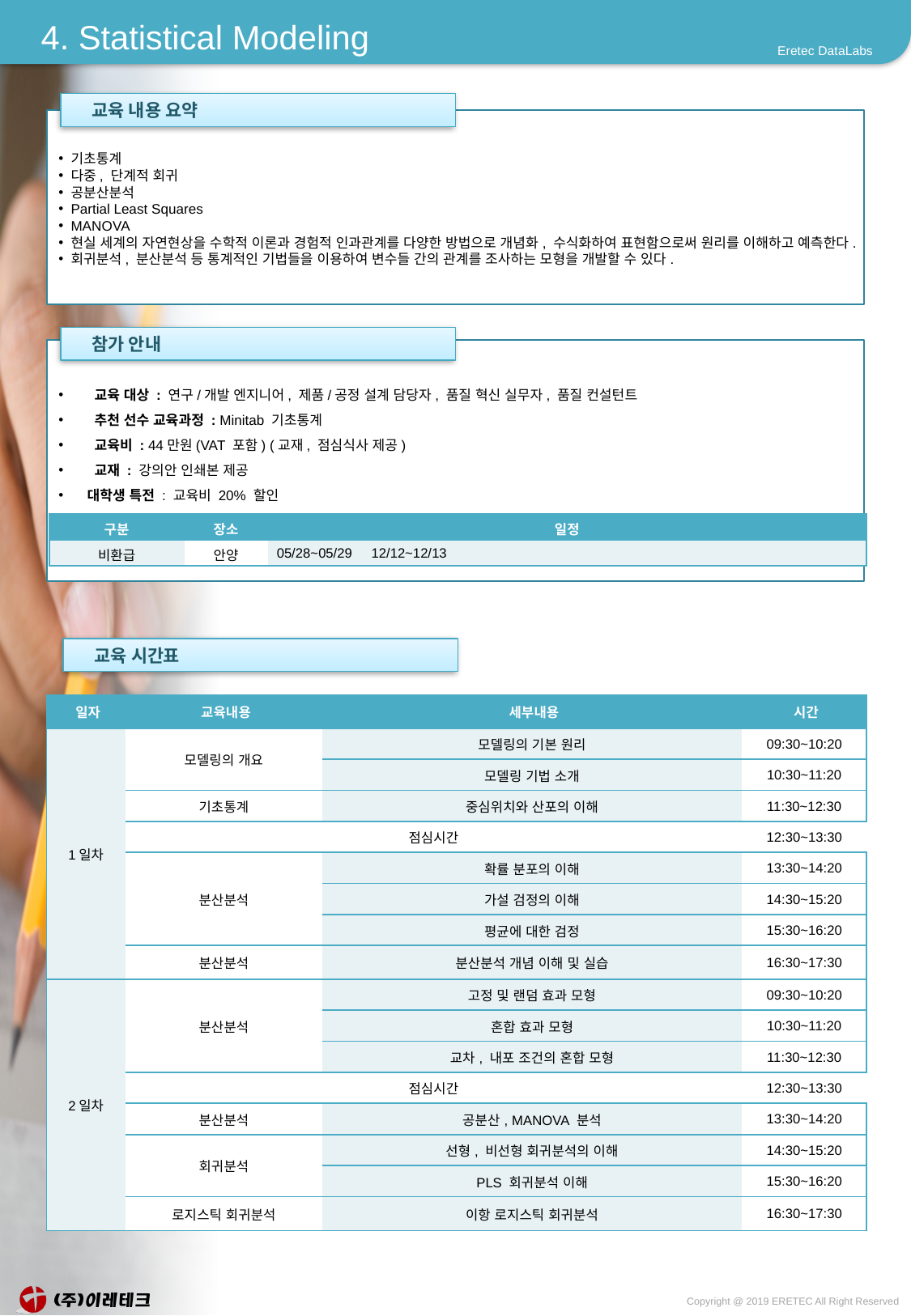

# 4. Statistical Modeling
   교육 내용 요약

기초통계
다중, 단계적 회귀
공분산분석
Partial Least Squares
MANOVA
현실 세계의 자연현상을 수학적 이론과 경험적 인과관계를 다양한 방법으로 개념화, 수식화하여 표현함으로써 원리를 이해하고 예측한다.
회귀분석, 분산분석 등 통계적인 기법들을 이용하여 변수들 간의 관계를 조사하는 모형을 개발할 수 있다.
   참가 안내

 교육 대상 : 연구/개발 엔지니어, 제품/공정 설계 담당자, 품질 혁신 실무자, 품질 컨설턴트
 추천 선수 교육과정 : Minitab 기초통계
 교육비 : 44만원(VAT 포함) (교재, 점심식사 제공)
 교재 : 강의안 인쇄본 제공
대학생 특전 : 교육비 20% 할인

| 구분 | 장소 | 일정 |
| --- | --- | --- |
| 비환급 | 안양 | 05/28~05/29 12/12~12/13 |
   교육 시간표
| 일자 | 교육내용 | 세부내용 | 시간 |
| --- | --- | --- | --- |
| 1일차 | 모델링의 개요 | 모델링의 기본 원리 | 09:30~10:20 |
|  |  | 모델링 기법 소개 | 10:30~11:20 |
|  | 기초통계 | 중심위치와 산포의 이해 | 11:30~12:30 |
|  | 점심시간 |  | 12:30~13:30 |
|  | 분산분석 | 확률 분포의 이해 | 13:30~14:20 |
|  |  | 가설 검정의 이해 | 14:30~15:20 |
|  |  | 평균에 대한 검정 | 15:30~16:20 |
|  | 분산분석 | 분산분석 개념 이해 및 실습 | 16:30~17:30 |
| 2일차 | 분산분석 | 고정 및 랜덤 효과 모형 | 09:30~10:20 |
|  |  | 혼합 효과 모형 | 10:30~11:20 |
|  |  | 교차, 내포 조건의 혼합 모형 | 11:30~12:30 |
|  | 점심시간 |  | 12:30~13:30 |
|  | 분산분석 | 공분산, MANOVA 분석 | 13:30~14:20 |
|  | 회귀분석 | 선형, 비선형 회귀분석의 이해 | 14:30~15:20 |
|  |  | PLS 회귀분석 이해 | 15:30~16:20 |
|  | 로지스틱 회귀분석 | 이항 로지스틱 회귀분석 | 16:30~17:30 |